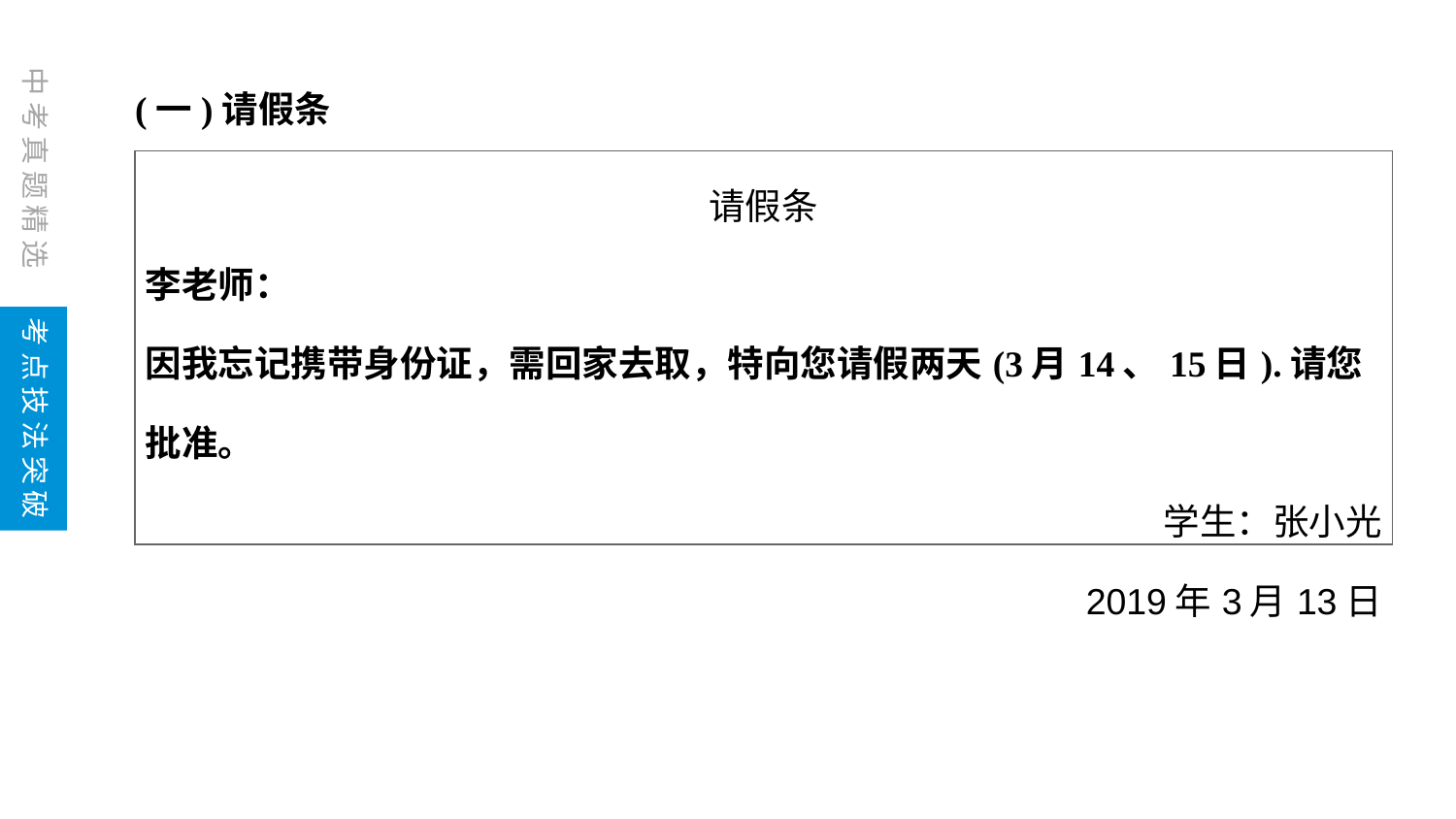

(一)请假条
| 请假条 李老师： 因我忘记携带身份证，需回家去取，特向您请假两天(3月14、15日).请您批准。 学生：张小光 2019年3月13日 |
| --- |